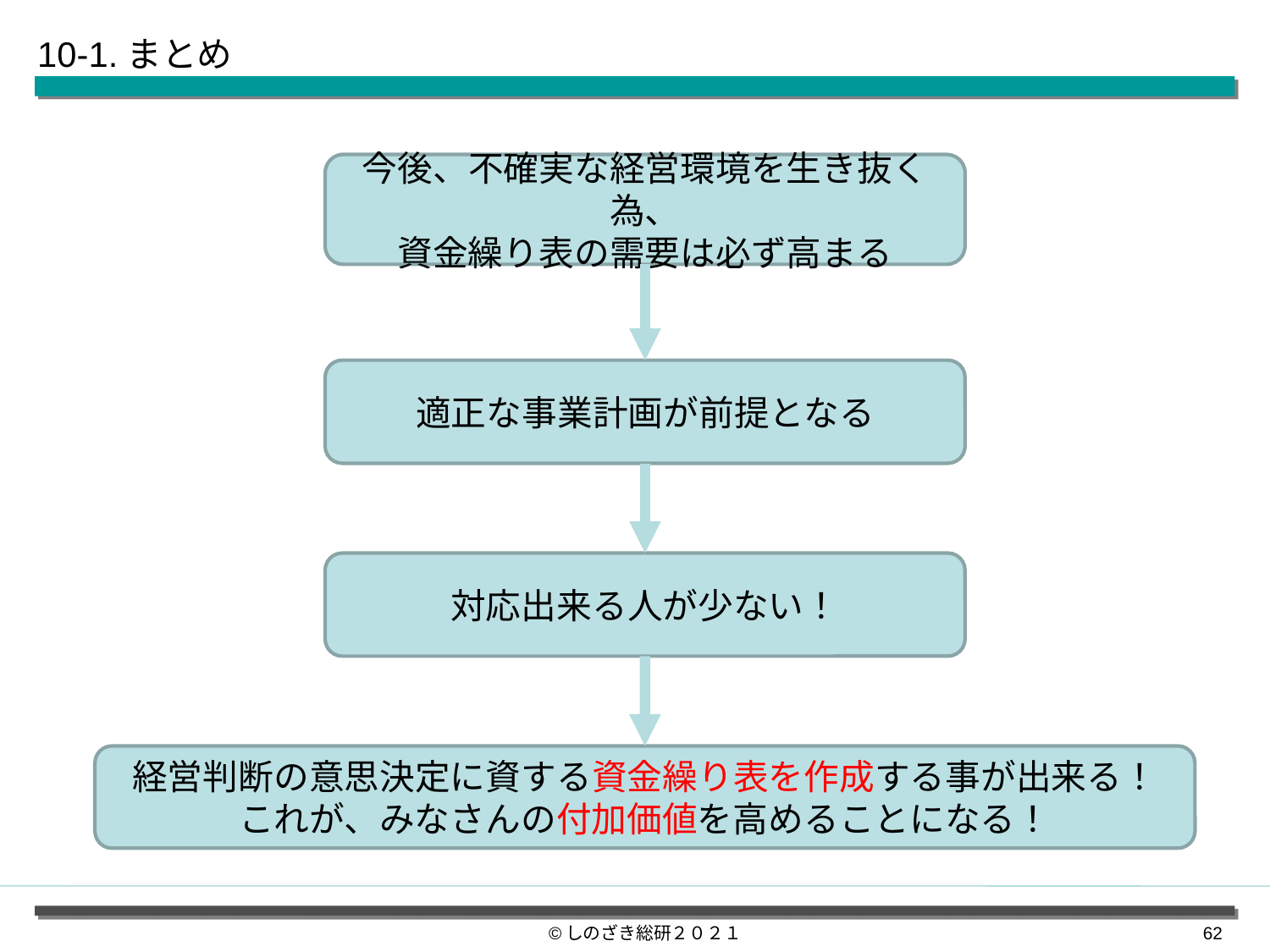

10-1.まとめ
今後、不確実な経営環境を生き抜く為、
資金繰り表の需要は必ず高まる
適正な事業計画が前提となる
対応出来る人が少ない！
経営判断の意思決定に資する資金繰り表を作成する事が出来る！
これが、みなさんの付加価値を高めることになる！
©しのざき総研２０２１
62